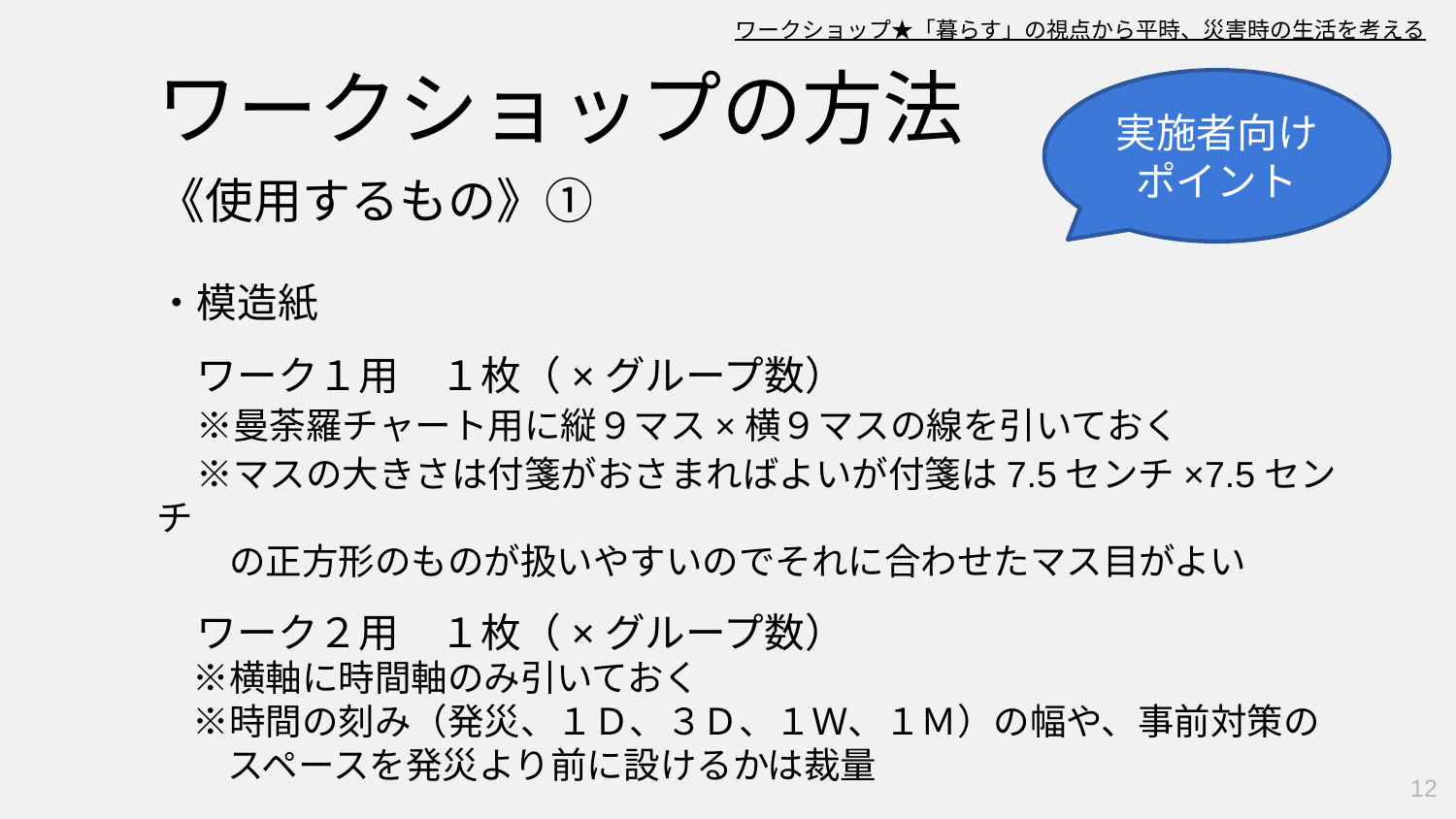

ワークショップ★「暮らす」の視点から平時、災害時の生活を考える
ワークショップの方法
実施者向け
ポイント
《使用するもの》①

・模造紙

　ワーク１用　１枚（×グループ数）
　※曼荼羅チャート用に縦９マス×横９マスの線を引いておく
　※マスの大きさは付箋がおさまればよいが付箋は7.5センチ×7.5センチ
　　の正方形のものが扱いやすいのでそれに合わせたマス目がよい

　ワーク２用　１枚（×グループ数）
　※横軸に時間軸のみ引いておく
　※時間の刻み（発災、１Ｄ、３Ｄ、１Ｗ、１Ｍ）の幅や、事前対策のスペースを発災より前に設けるかは裁量
12